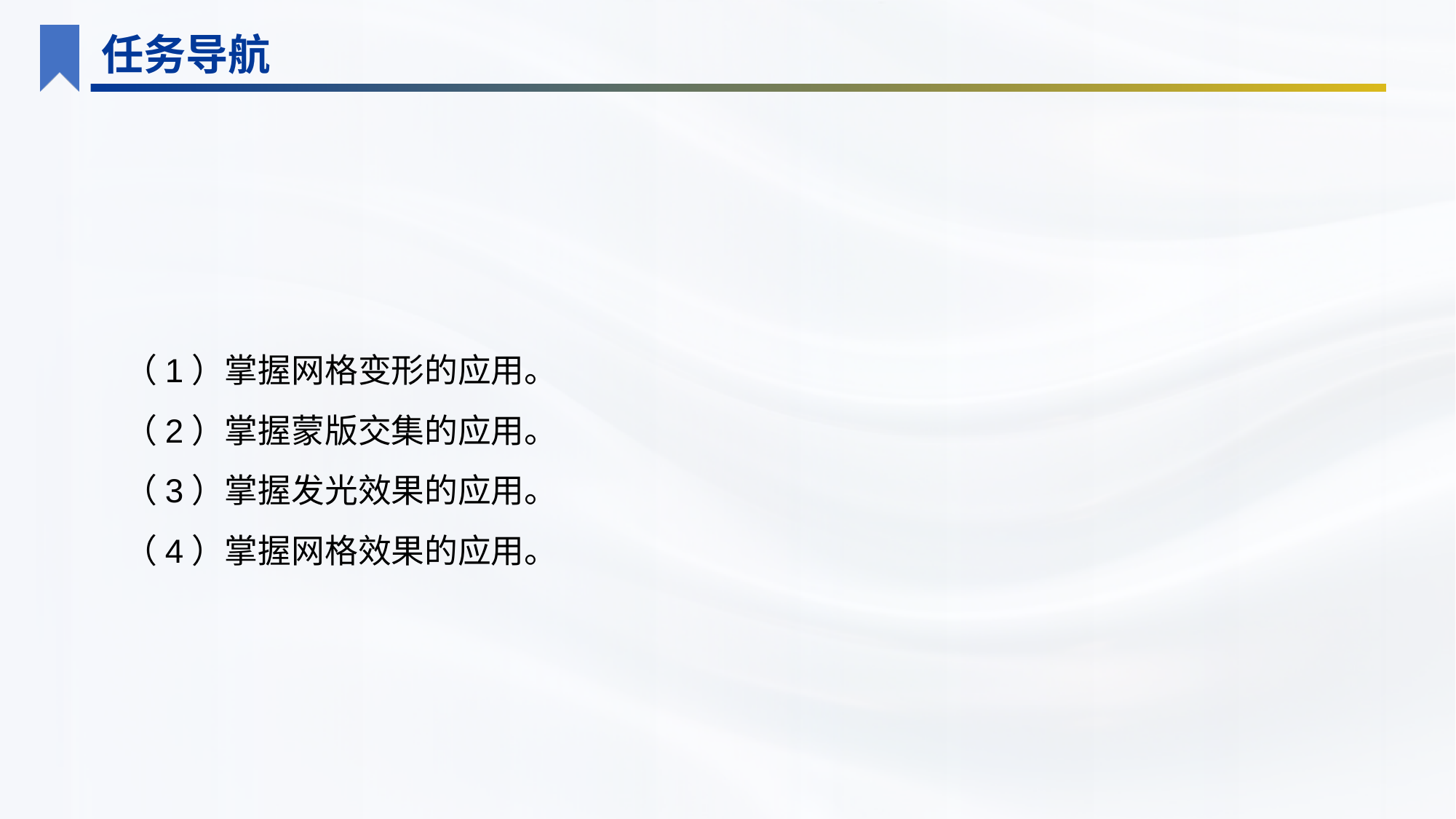

任务导航
（1）掌握网格变形的应用。
（2）掌握蒙版交集的应用。
（3）掌握发光效果的应用。
（4）掌握网格效果的应用。